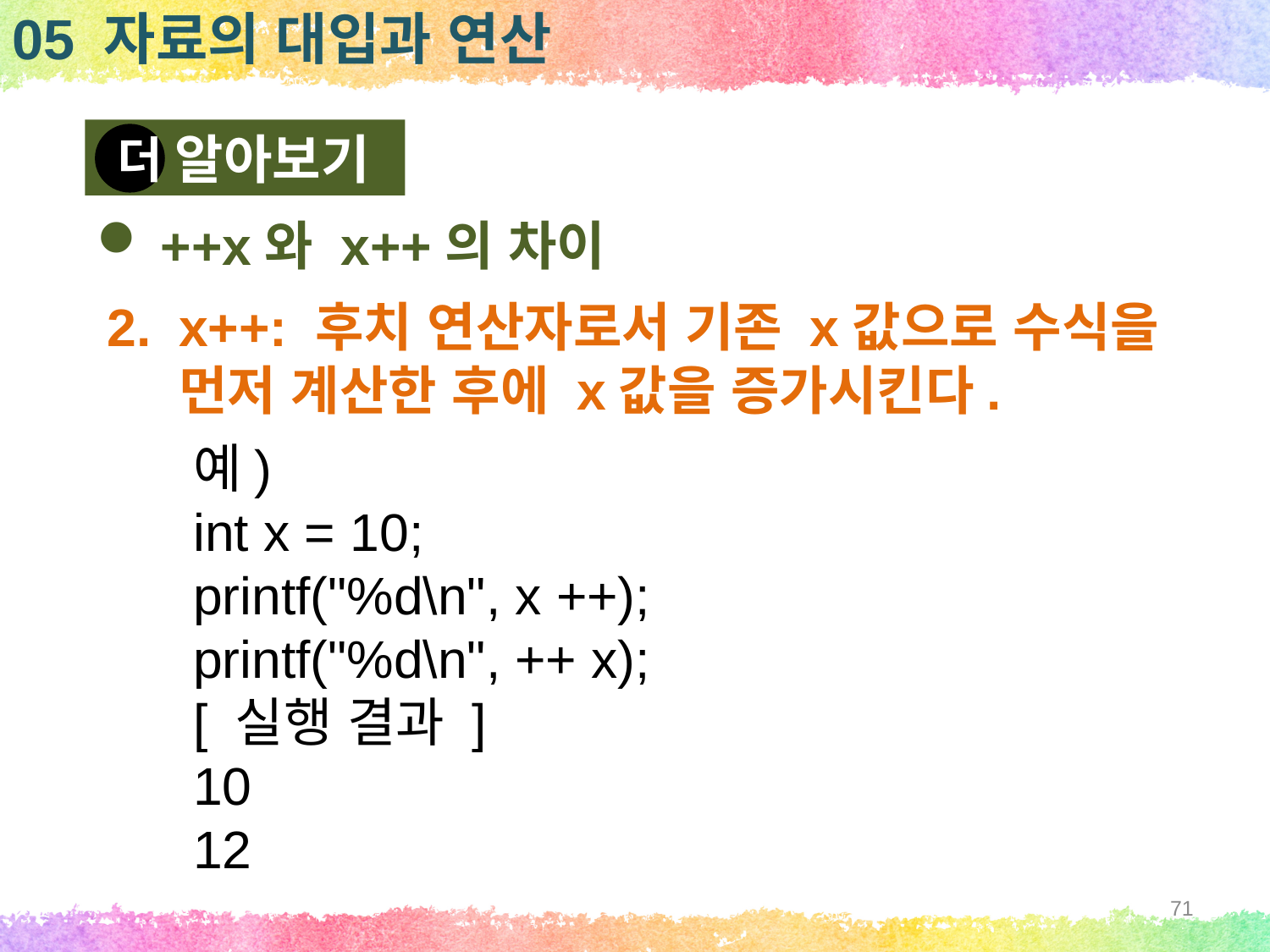

05 자료의 대입과 연산
알아보기
더
++x와 x++의 차이
x++: 후치 연산자로서 기존 x값으로 수식을 먼저 계산한 후에 x값을 증가시킨다.
예)
int x = 10;
printf("%d\n", x ++);
printf("%d\n", ++ x);
[ 실행 결과 ]
10
12
71